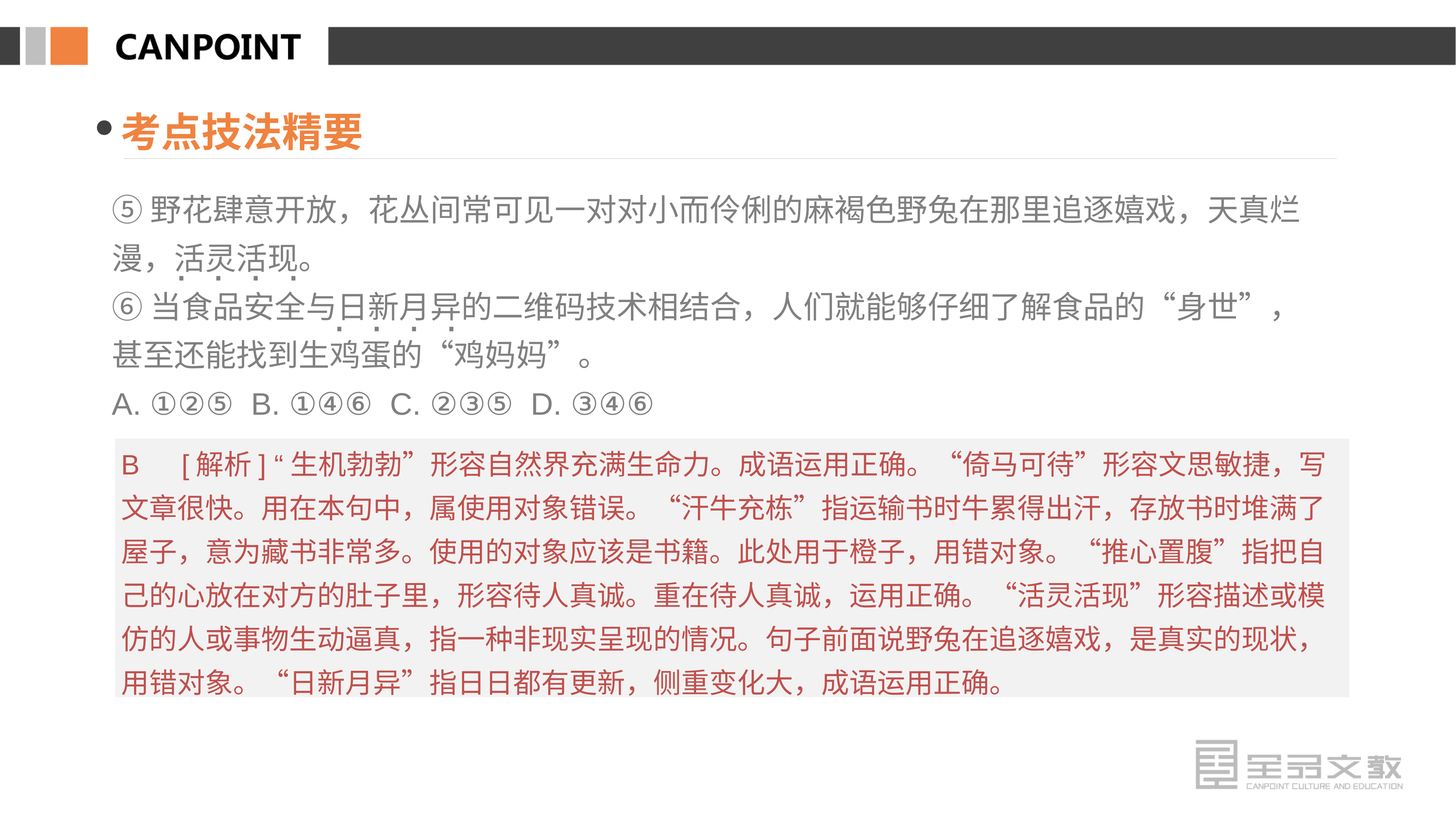

考点技法精要

⑤野花肆意开放，花丛间常可见一对对小而伶俐的麻褐色野兔在那里追逐嬉戏，天真烂漫，活灵活现。
⑥当食品安全与日新月异的二维码技术相结合，人们就能够仔细了解食品的“身世”，甚至还能找到生鸡蛋的“鸡妈妈”。
A. ①②⑤  B. ①④⑥  C. ②③⑤  D. ③④⑥
·  ·  ·  ·
·  ·  ·  ·
B　[解析] “生机勃勃”形容自然界充满生命力。成语运用正确。“倚马可待”形容文思敏捷，写文章很快。用在本句中，属使用对象错误。“汗牛充栋”指运输书时牛累得出汗，存放书时堆满了屋子，意为藏书非常多。使用的对象应该是书籍。此处用于橙子，用错对象。“推心置腹”指把自己的心放在对方的肚子里，形容待人真诚。重在待人真诚，运用正确。“活灵活现”形容描述或模仿的人或事物生动逼真，指一种非现实呈现的情况。句子前面说野兔在追逐嬉戏，是真实的现状，用错对象。“日新月异”指日日都有更新，侧重变化大，成语运用正确。